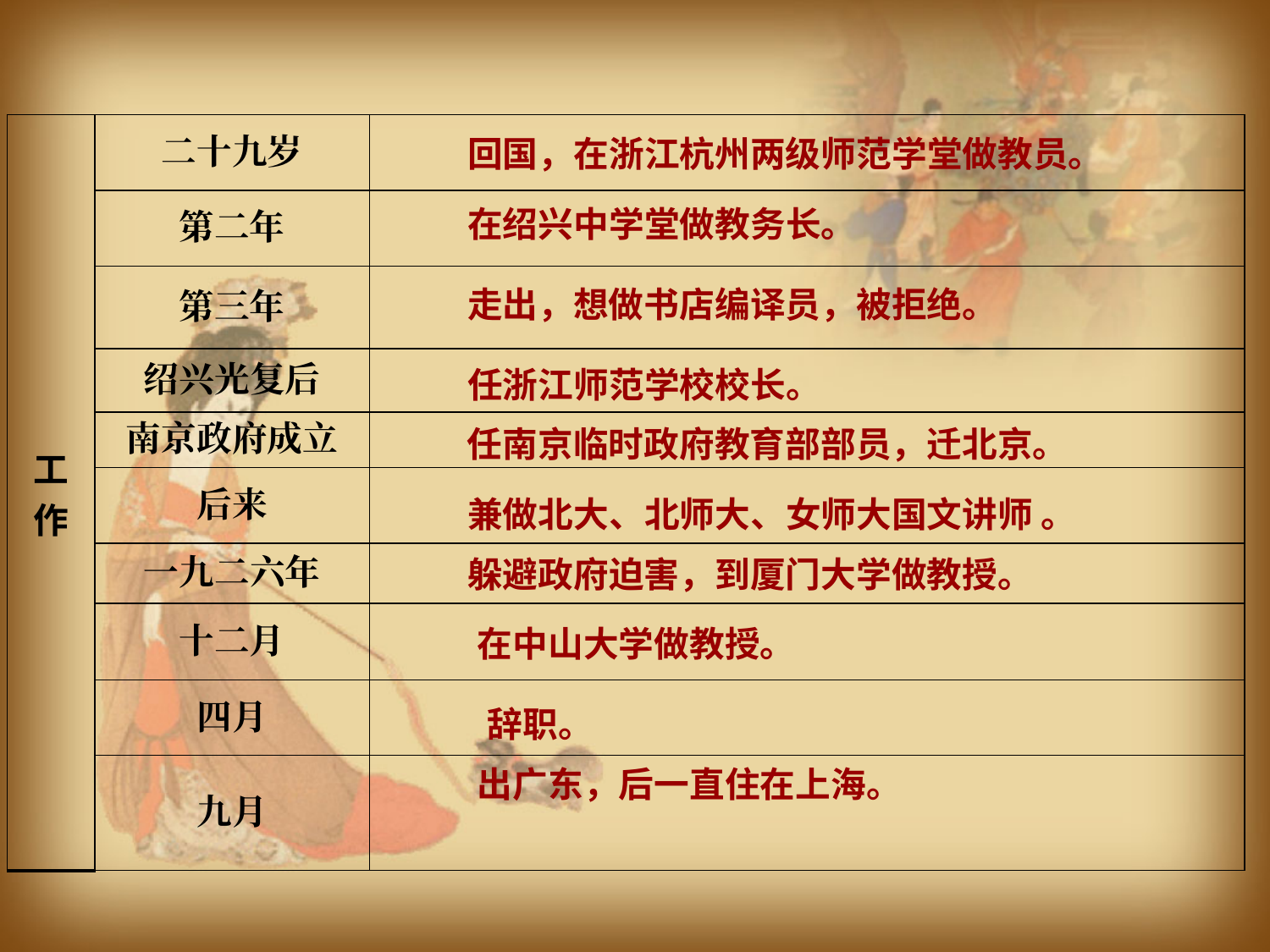

| 工 作 | 二十九岁 |  |
| --- | --- | --- |
|  | 第二年 |  |
|  | 第三年 |  |
|  | 绍兴光复后 |  |
|  | 南京政府成立 |  |
|  | 后来 |  |
|  | 一九二六年 |  |
|  | 十二月 |  |
|  | 四月 |  |
|  | 九月 |  |
回国，在浙江杭州两级师范学堂做教员。
在绍兴中学堂做教务长。
走出，想做书店编译员，被拒绝。
任浙江师范学校校长。
任南京临时政府教育部部员，迁北京。
兼做北大、北师大、女师大国文讲师 。
躲避政府迫害，到厦门大学做教授。
在中山大学做教授。
辞职。
出广东，后一直住在上海。